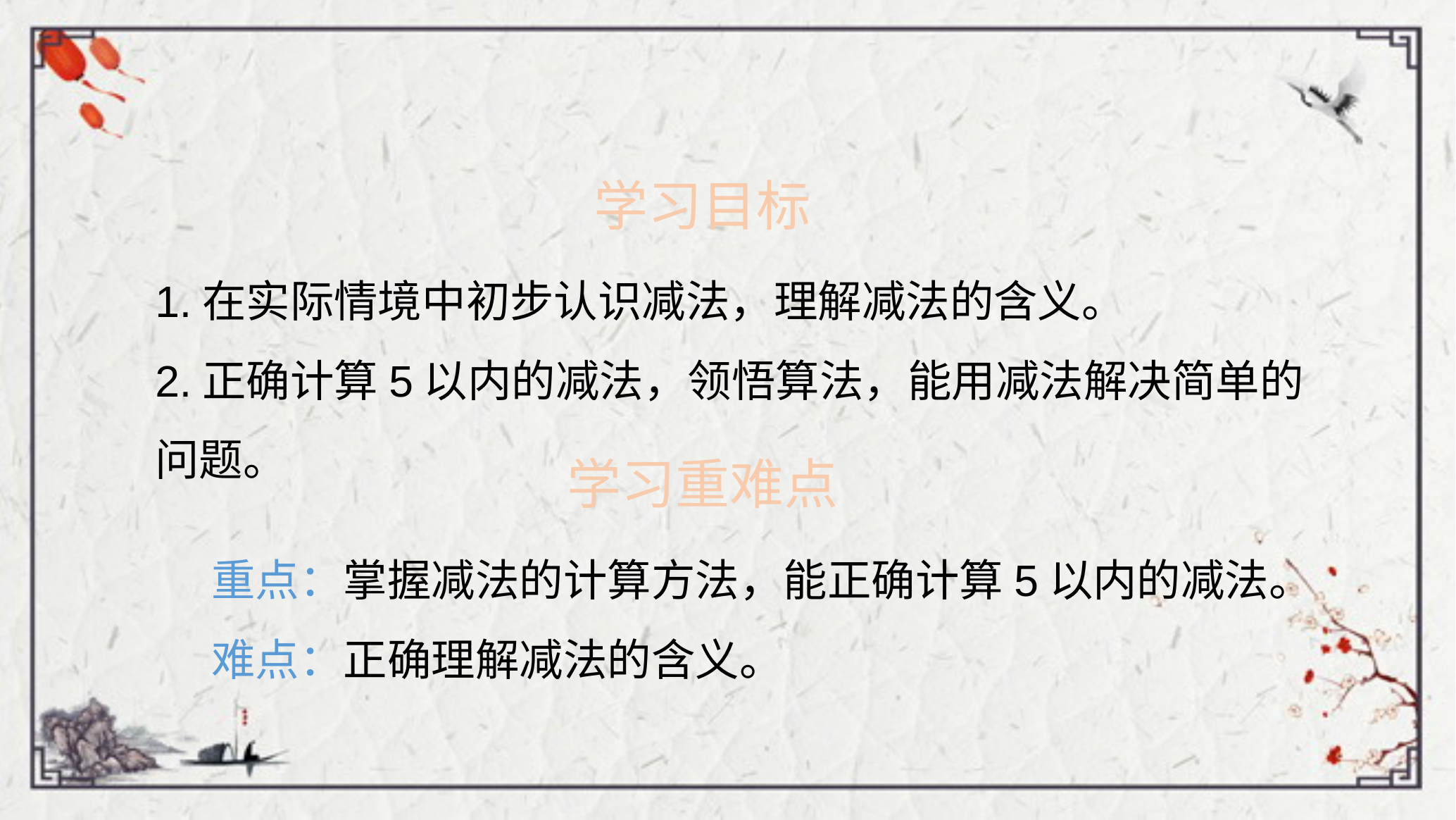

学习目标
1.在实际情境中初步认识减法，理解减法的含义。
2.正确计算5以内的减法，领悟算法，能用减法解决简单的问题。
学习重难点
重点：掌握减法的计算方法，能正确计算5以内的减法。
难点：正确理解减法的含义。